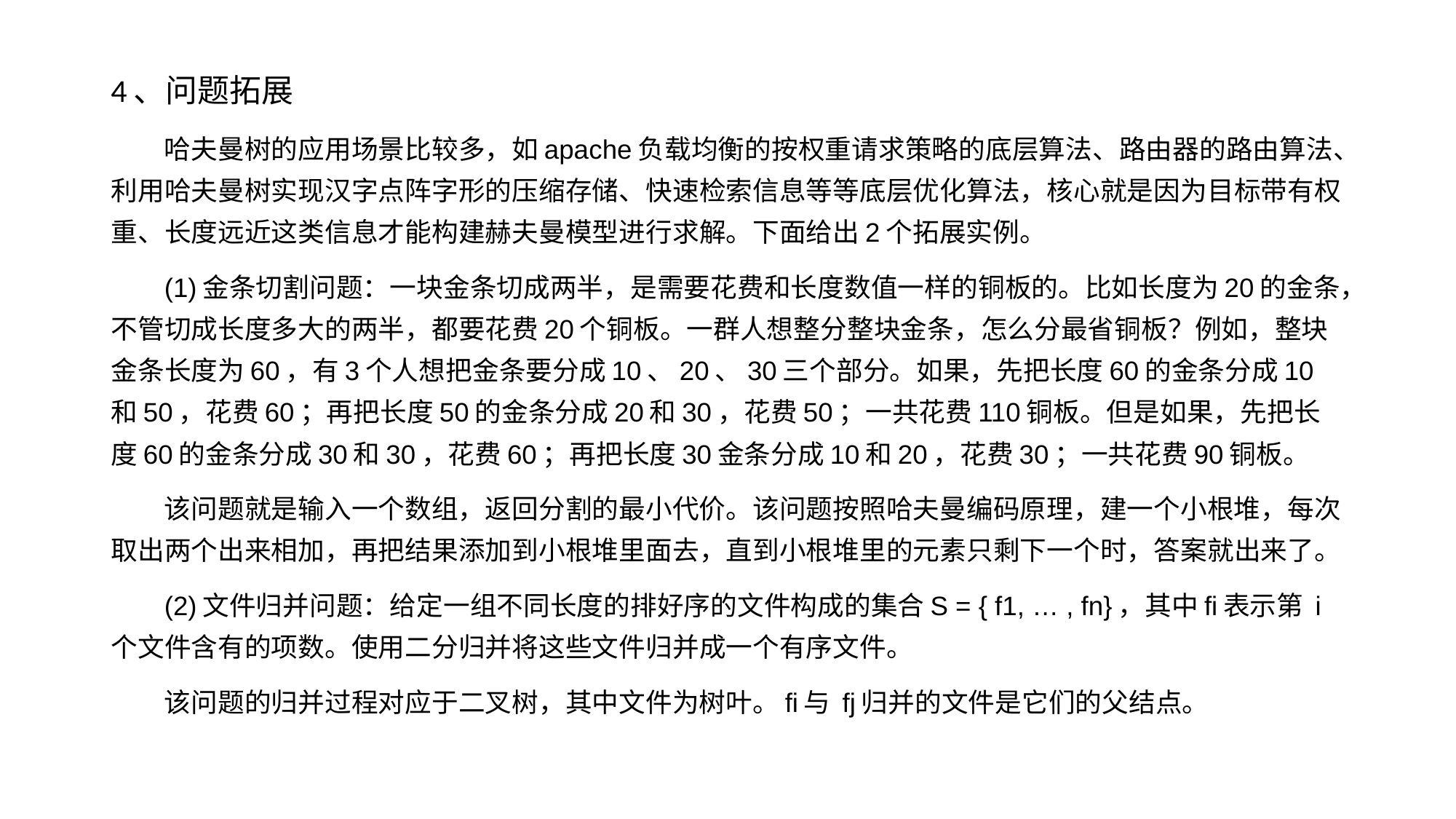

4、问题拓展
哈夫曼树的应用场景比较多，如apache负载均衡的按权重请求策略的底层算法、路由器的路由算法、利用哈夫曼树实现汉字点阵字形的压缩存储、快速检索信息等等底层优化算法，核心就是因为目标带有权重、长度远近这类信息才能构建赫夫曼模型进行求解。下面给出2个拓展实例。
(1)金条切割问题：一块金条切成两半，是需要花费和长度数值一样的铜板的。比如长度为20的金条，不管切成长度多大的两半，都要花费20个铜板。一群人想整分整块金条，怎么分最省铜板？例如，整块金条长度为60，有3个人想把金条要分成10、20、30三个部分。如果，先把长度60的金条分成10和50，花费60；再把长度50的金条分成20和30，花费50；一共花费110铜板。但是如果，先把长度60的金条分成30和30，花费60；再把长度30金条分成10和20，花费30；一共花费90铜板。
该问题就是输入一个数组，返回分割的最小代价。该问题按照哈夫曼编码原理，建一个小根堆，每次取出两个出来相加，再把结果添加到小根堆里面去，直到小根堆里的元素只剩下一个时，答案就出来了。
(2)文件归并问题：给定一组不同长度的排好序的文件构成的集合S = { f1, … , fn}，其中fi表示第 i个文件含有的项数。使用二分归并将这些文件归并成一个有序文件。
该问题的归并过程对应于二叉树，其中文件为树叶。fi与 fj归并的文件是它们的父结点。